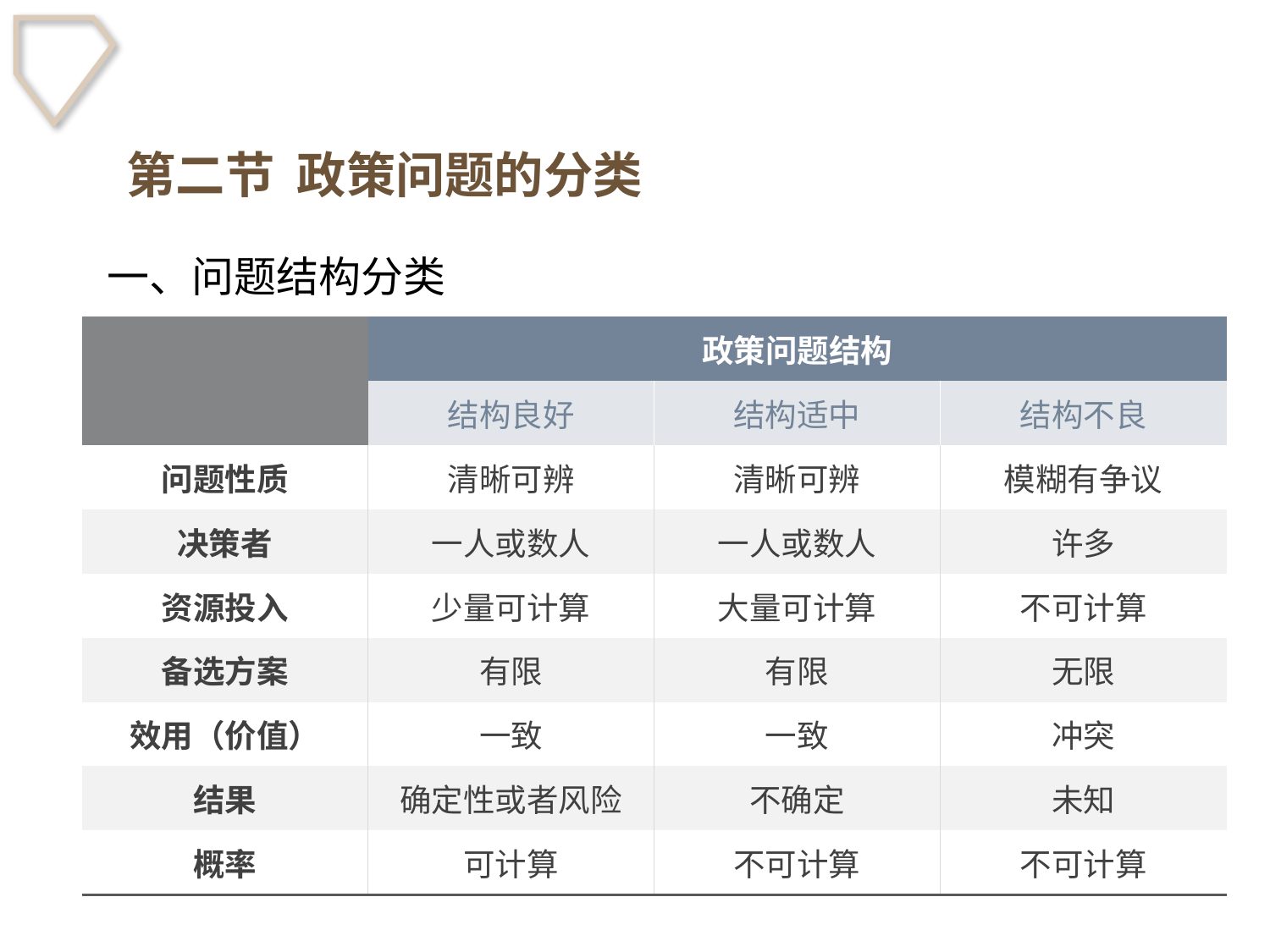

第二节  政策问题的分类
一、问题结构分类
|  | 政策问题结构 |  |  |
| --- | --- | --- | --- |
|  | 结构良好 | 结构适中 | 结构不良 |
| 问题性质 | 清晰可辨 | 清晰可辨 | 模糊有争议 |
| 决策者 | 一人或数人 | 一人或数人 | 许多 |
| 资源投入 | 少量可计算 | 大量可计算 | 不可计算 |
| 备选方案 | 有限 | 有限 | 无限 |
| 效用（价值） | 一致 | 一致 | 冲突 |
| 结果 | 确定性或者风险 | 不确定 | 未知 |
| 概率 | 可计算 | 不可计算 | 不可计算 |